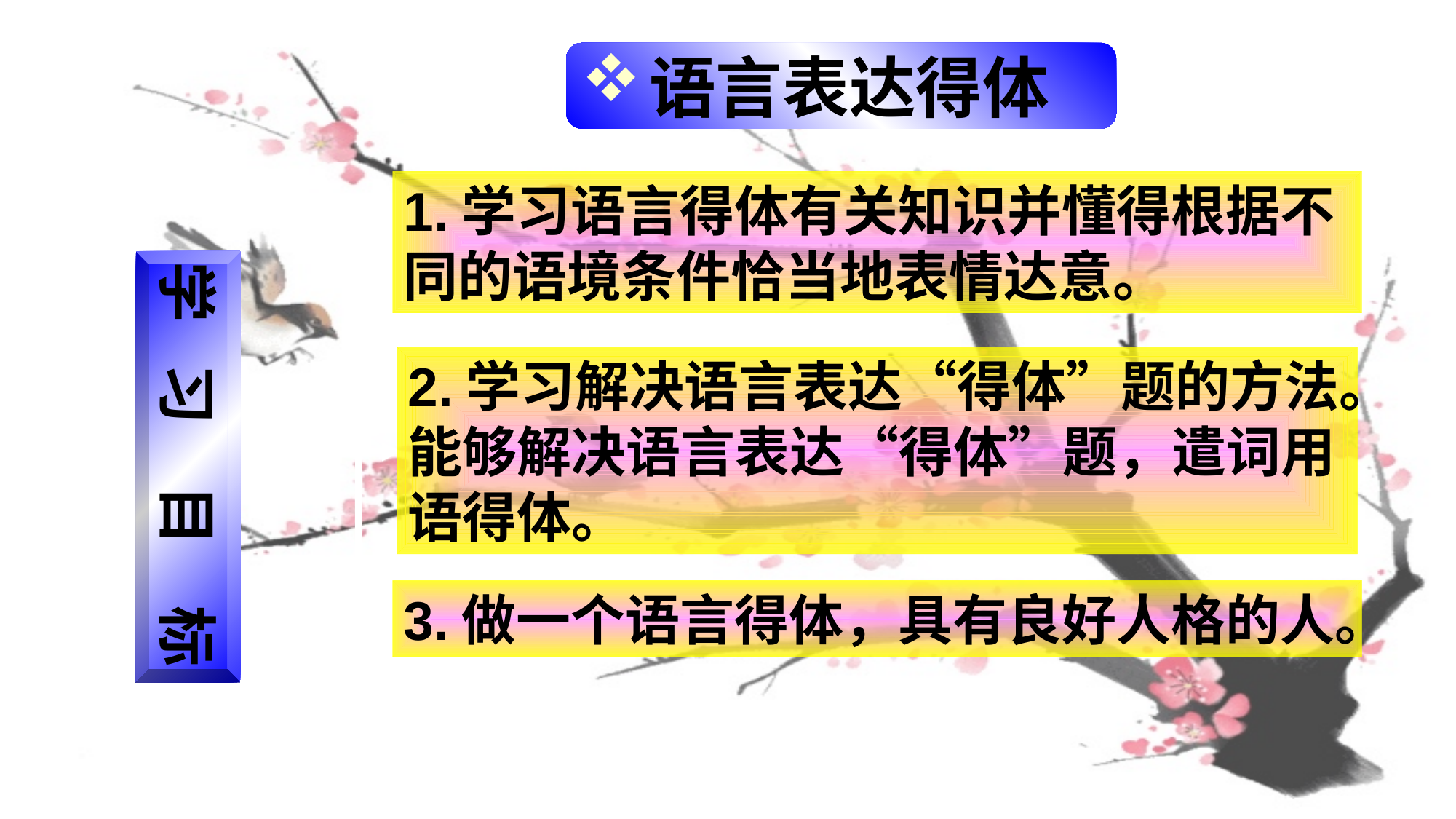

语言表达得体
1.学习语言得体有关知识并懂得根据不同的语境条件恰当地表情达意。

学   习　目　标

2.学习解决语言表达“得体”题的方法。能够解决语言表达“得体”题，遣词用语得体。

3.做一个语言得体，具有良好人格的人。